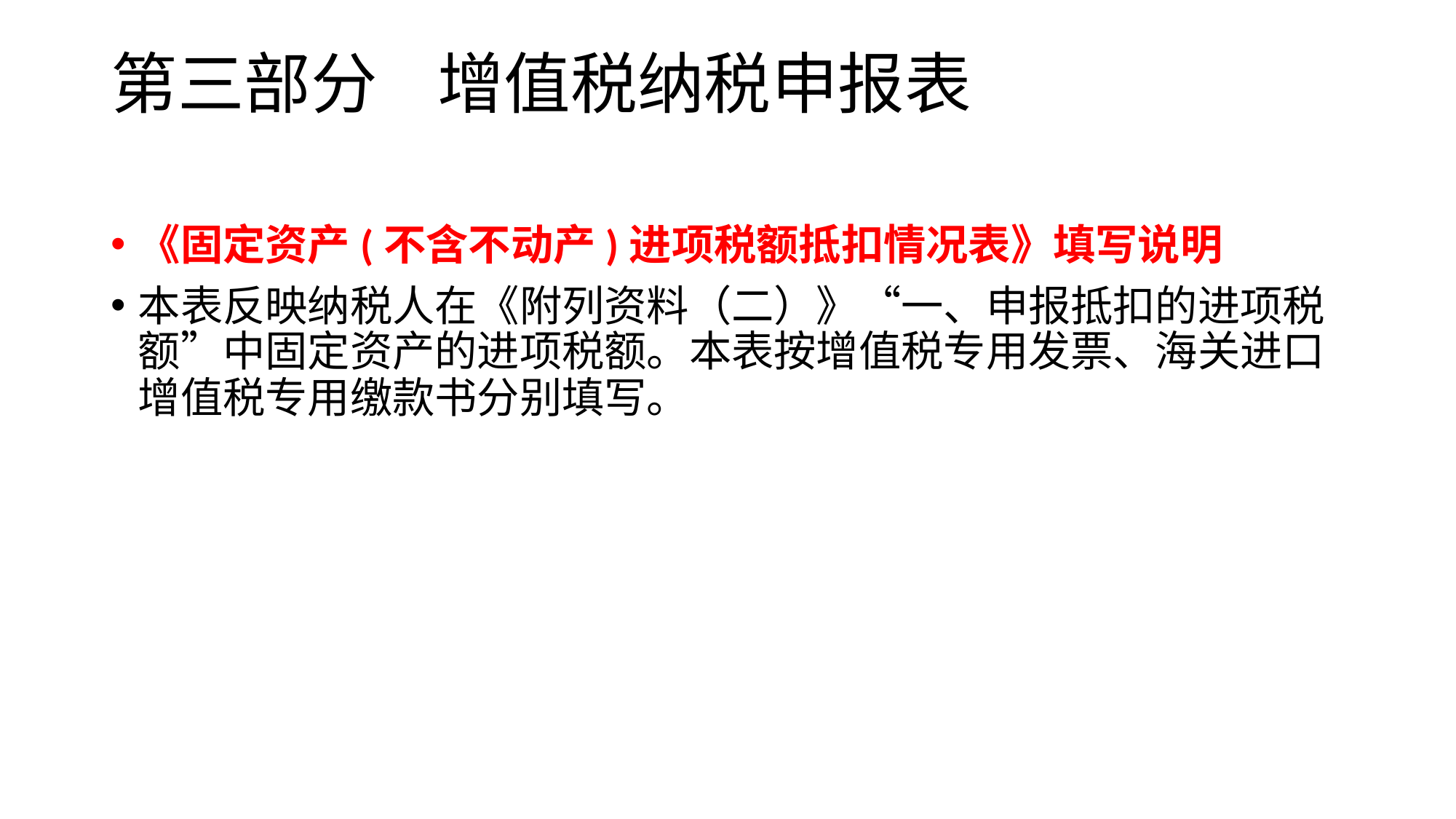

# 第三部分    增值税纳税申报表

《固定资产(不含不动产)进项税额抵扣情况表》填写说明
本表反映纳税人在《附列资料（二）》“一、申报抵扣的进项税额”中固定资产的进项税额。本表按增值税专用发票、海关进口增值税专用缴款书分别填写。